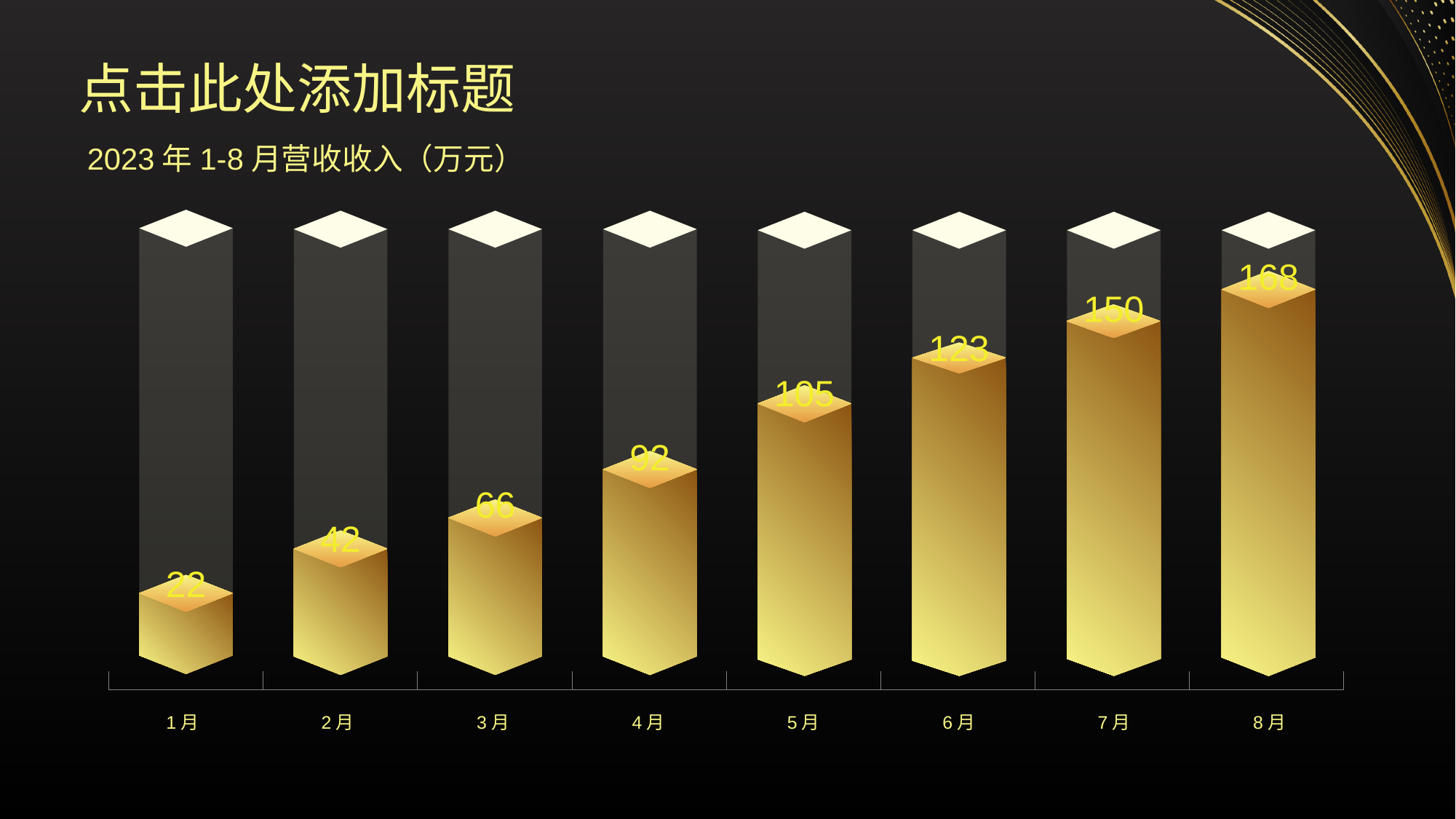

点击此处添加标题
2023年1-8月营收收入（万元）

168

150

123

105

92

66

42

22

1月
2月
3月
4月
5月
6月
7月
8月